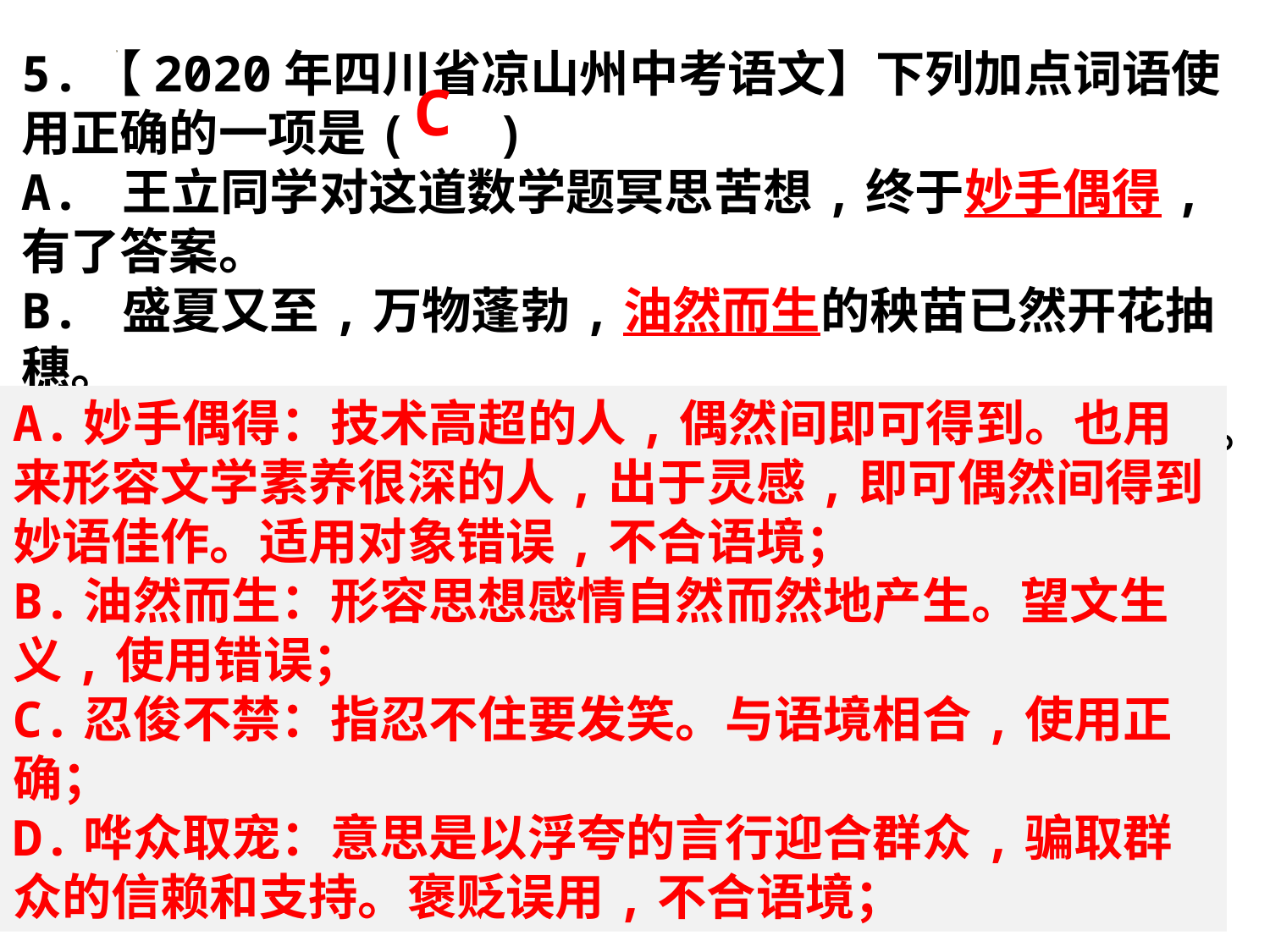

5.【2020年四川省凉山州中考语文】下列加点词语使用正确的一项是(   )
A. 王立同学对这道数学题冥思苦想,终于妙手偶得,有了答案。
B. 盛夏又至,万物蓬勃,油然而生的秧苗已然开花抽穗。
C. 喜剧演员贾玲言语幽默,动作滑稽,令人忍俊不禁。
D. 歌曲《我和我的祖国》陶醉了每一个炎黄子孙,真是哗众取宠啊！
C
A.妙手偶得：技术高超的人,偶然间即可得到。也用来形容文学素养很深的人,出于灵感,即可偶然间得到妙语佳作。适用对象错误,不合语境；
B.油然而生：形容思想感情自然而然地产生。望文生义,使用错误；
C.忍俊不禁：指忍不住要发笑。与语境相合,使用正确；
D.哗众取宠：意思是以浮夸的言行迎合群众,骗取群众的信赖和支持。褒贬误用,不合语境；